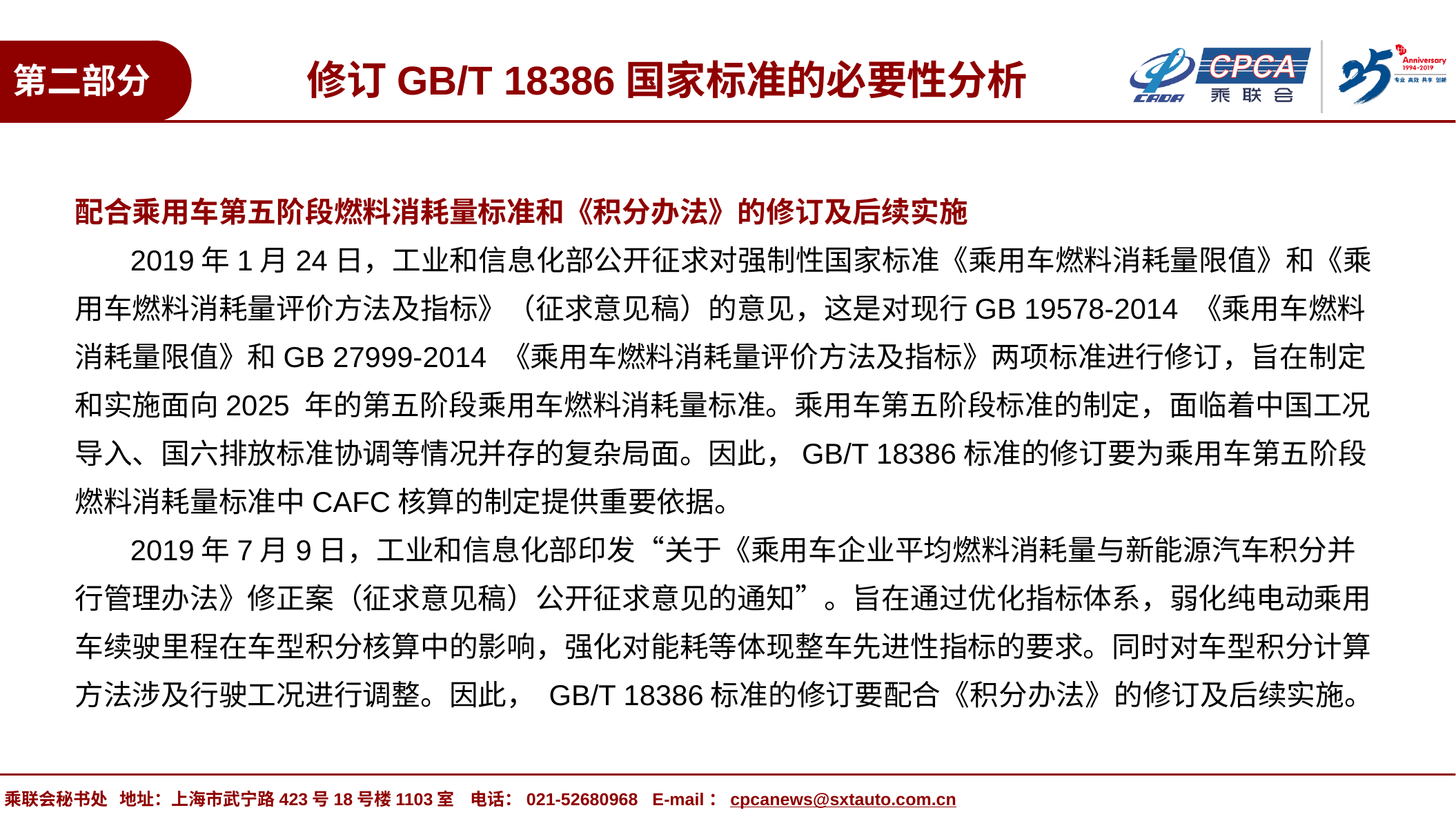

修订GB/T 18386国家标准的必要性分析
第二部分
配合乘用车第五阶段燃料消耗量标准和《积分办法》的修订及后续实施
       2019年1月24日，工业和信息化部公开征求对强制性国家标准《乘用车燃料消耗量限值》和《乘用车燃料消耗量评价方法及指标》（征求意见稿）的意见，这是对现行GB 19578-2014 《乘用车燃料消耗量限值》和GB 27999-2014 《乘用车燃料消耗量评价方法及指标》两项标准进行修订，旨在制定和实施面向2025 年的第五阶段乘用车燃料消耗量标准。乘用车第五阶段标准的制定，面临着中国工况导入、国六排放标准协调等情况并存的复杂局面。因此，GB/T 18386标准的修订要为乘用车第五阶段燃料消耗量标准中CAFC核算的制定提供重要依据。
       2019年7月9日，工业和信息化部印发“关于《乘用车企业平均燃料消耗量与新能源汽车积分并行管理办法》修正案（征求意见稿）公开征求意见的通知”。旨在通过优化指标体系，弱化纯电动乘用车续驶里程在车型积分核算中的影响，强化对能耗等体现整车先进性指标的要求。同时对车型积分计算方法涉及行驶工况进行调整。因此， GB/T 18386标准的修订要配合《积分办法》的修订及后续实施。